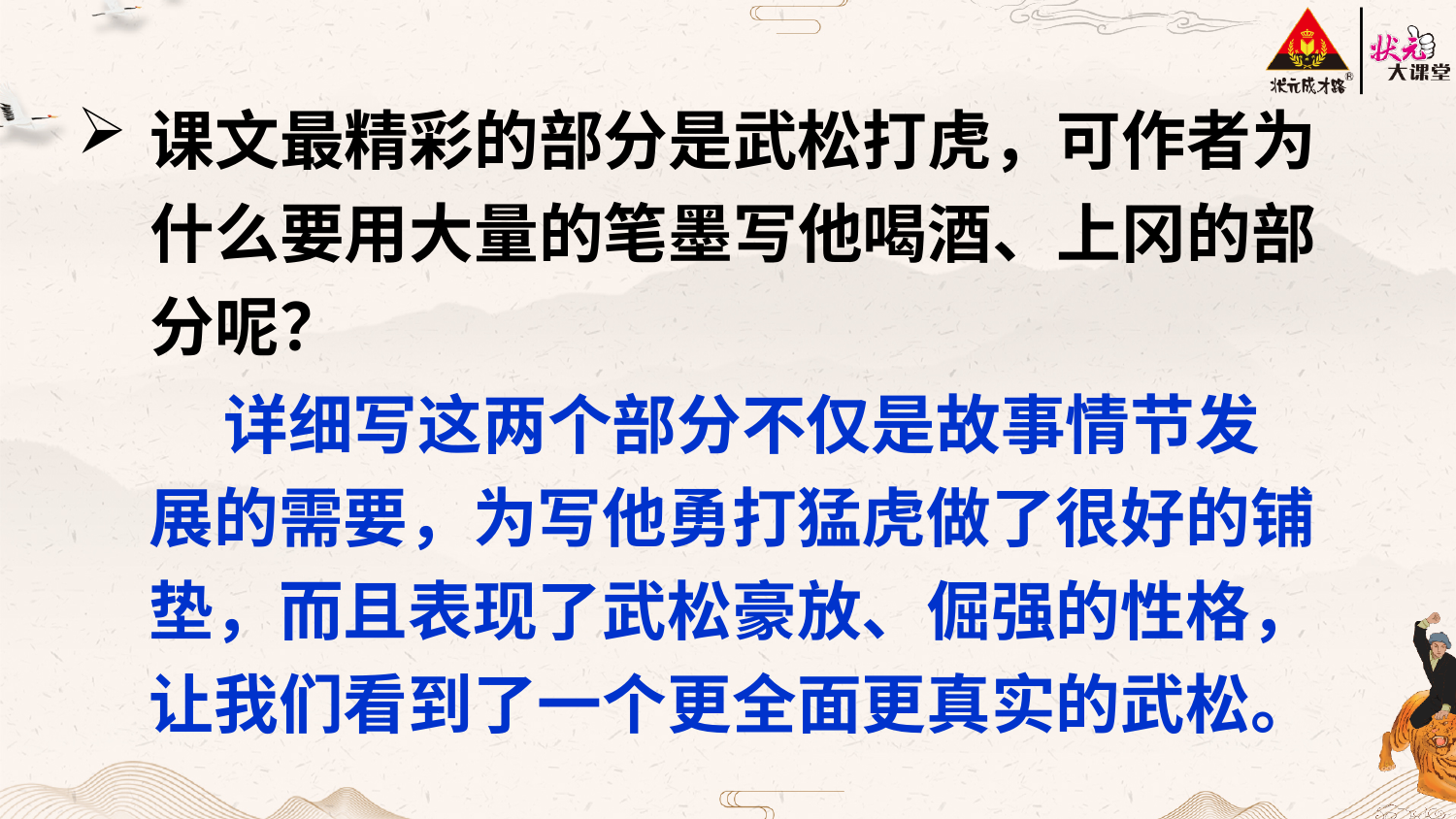

课文最精彩的部分是武松打虎，可作者为什么要用大量的笔墨写他喝酒、上冈的部分呢？
    详细写这两个部分不仅是故事情节发展的需要，为写他勇打猛虎做了很好的铺垫，而且表现了武松豪放、倔强的性格，让我们看到了一个更全面更真实的武松。